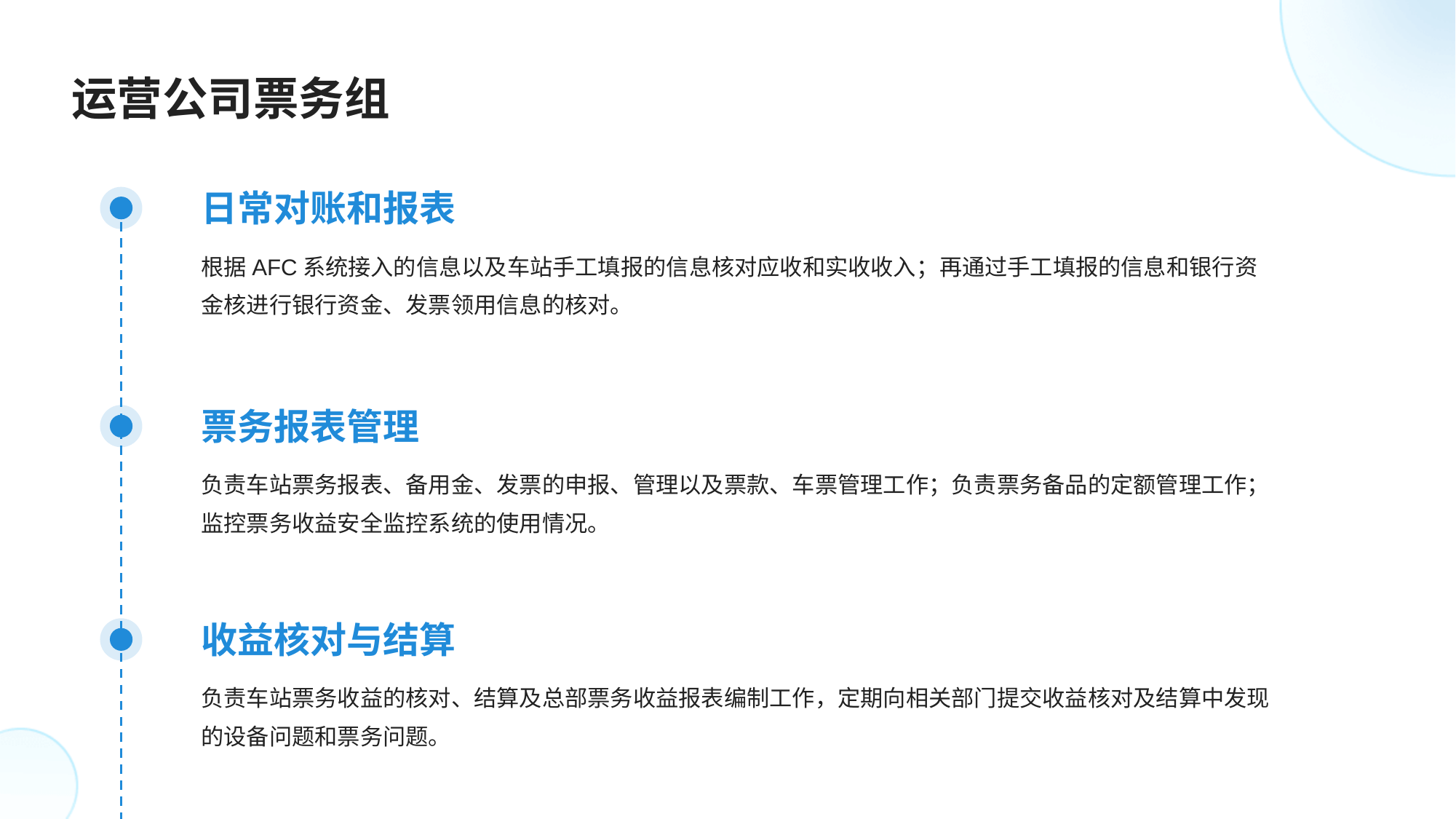

运营公司票务组
日常对账和报表

根据AFC系统接入的信息以及车站手工填报的信息核对应收和实收收入；再通过手工填报的信息和银行资金核进行银行资金、发票领用信息的核对。
票务报表管理

负责车站票务报表、备用金、发票的申报、管理以及票款、车票管理工作；负责票务备品的定额管理工作；监控票务收益安全监控系统的使用情况。
收益核对与结算

负责车站票务收益的核对、结算及总部票务收益报表编制工作，定期向相关部门提交收益核对及结算中发现的设备问题和票务问题。